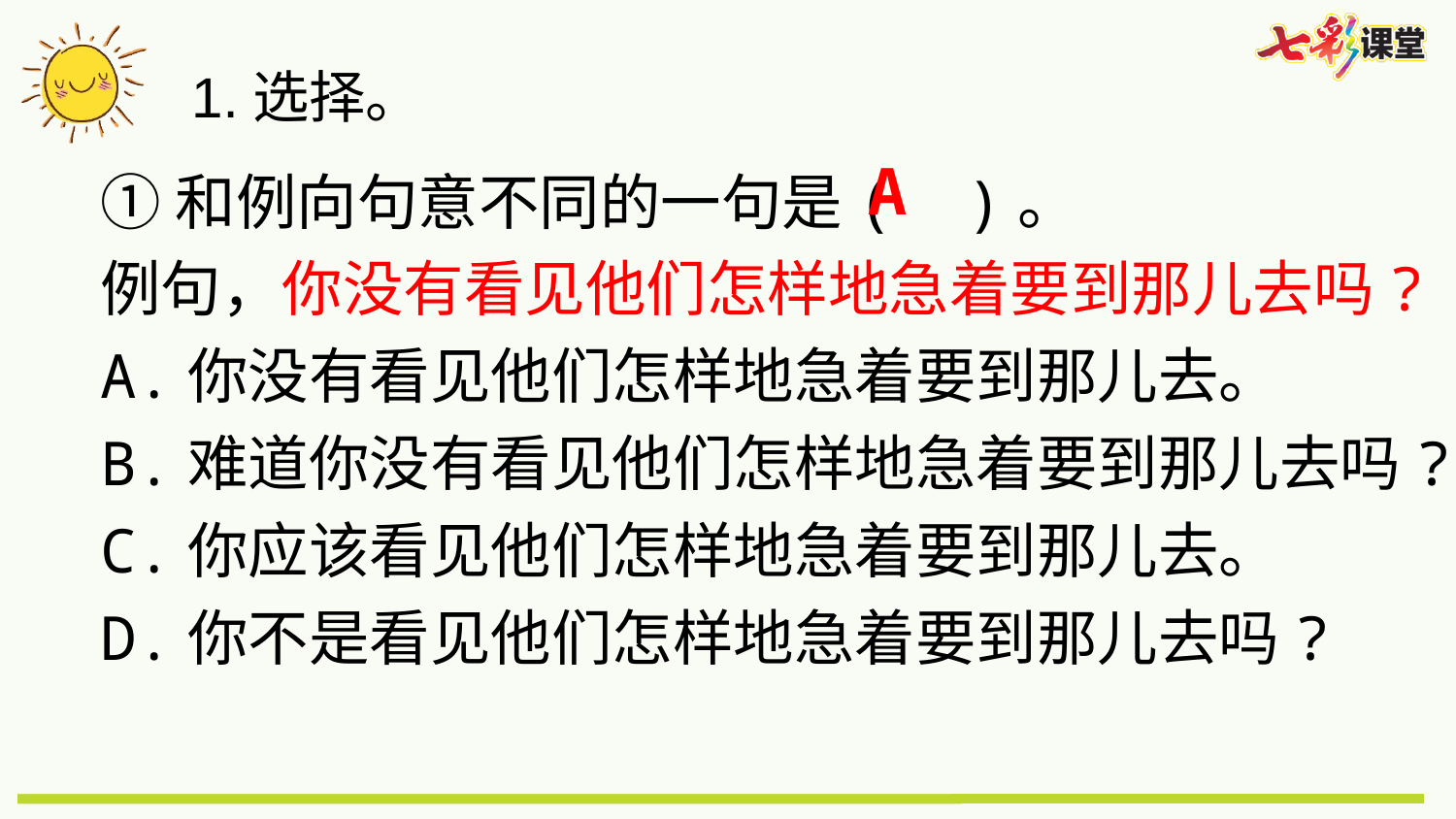

1.选择。
①和例向句意不同的一句是(  )。
例句，你没有看见他们怎样地急着要到那儿去吗?
A.你没有看见他们怎样地急着要到那儿去。
B.难道你没有看见他们怎样地急着要到那儿去吗?
C.你应该看见他们怎样地急着要到那儿去。
D.你不是看见他们怎样地急着要到那儿去吗?
A